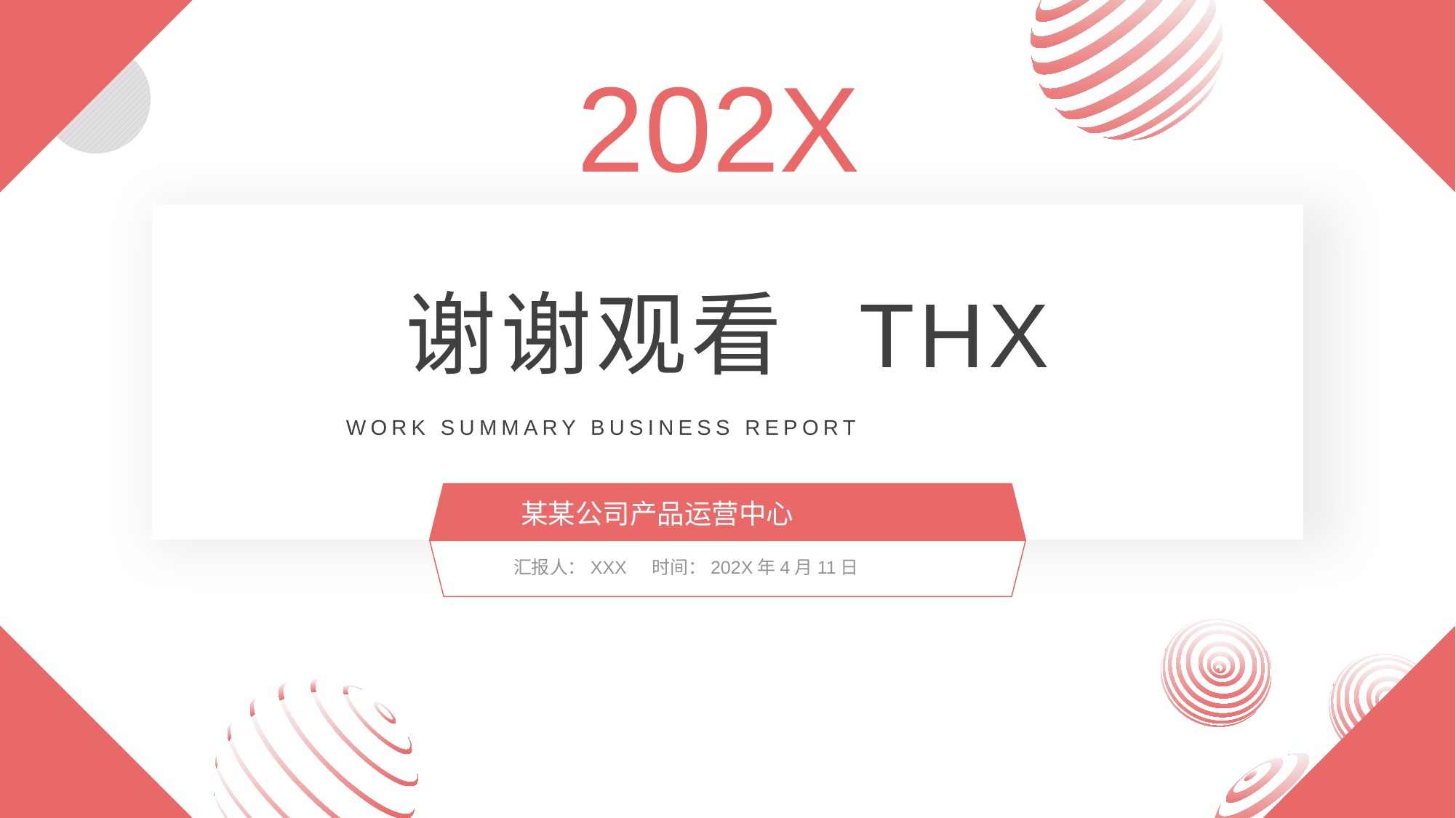

202X

谢谢观看  THX
WORK SUMMARY BUSINESS REPORT

某某公司产品运营中心

汇报人：XXX    时间：202X年4月11日